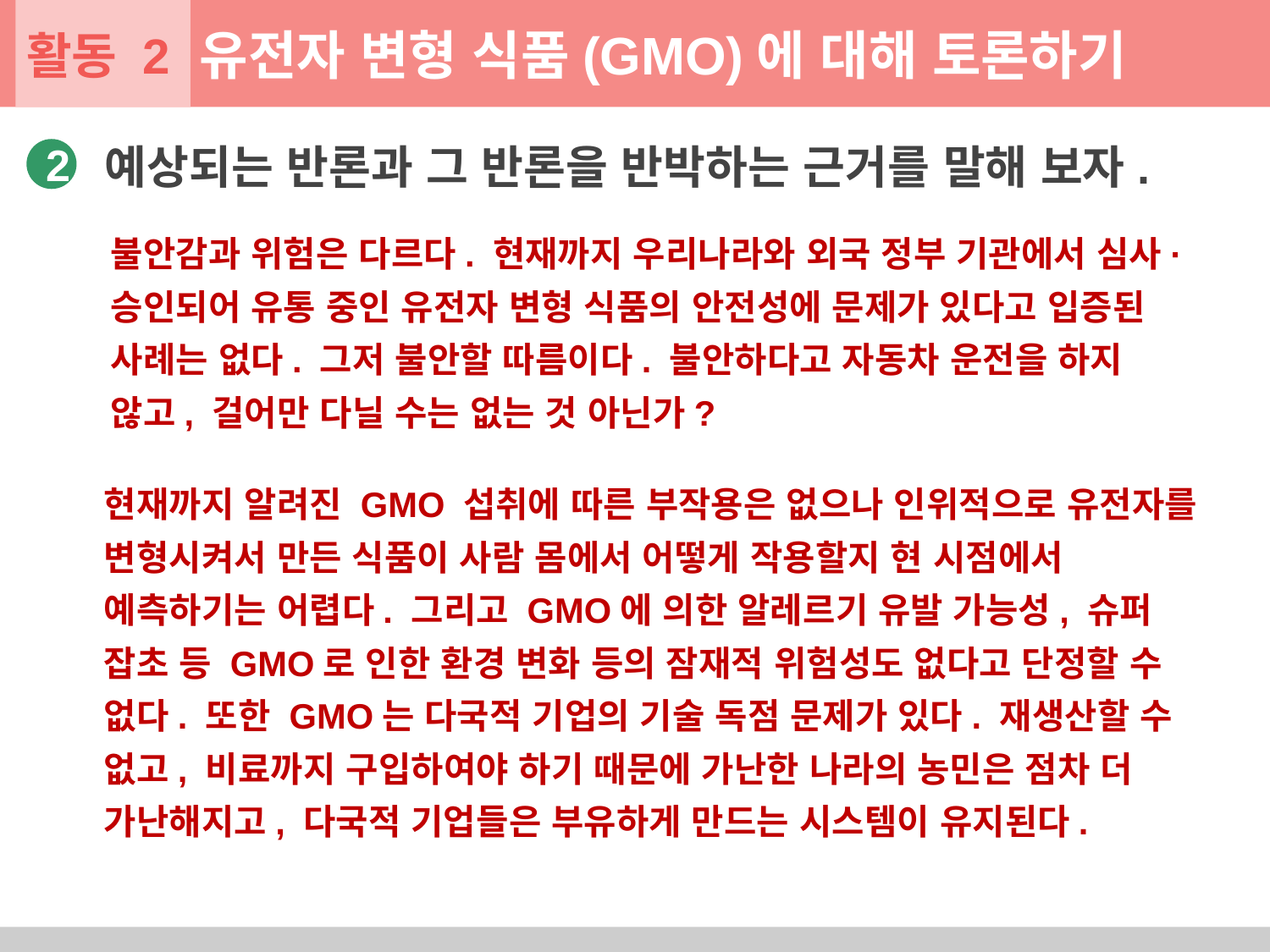

활동 2
유전자 변형 식품(GMO)에 대해 토론하기
예상되는 반론과 그 반론을 반박하는 근거를 말해 보자.
2
불안감과 위험은 다르다. 현재까지 우리나라와 외국 정부 기관에서 심사·승인되어 유통 중인 유전자 변형 식품의 안전성에 문제가 있다고 입증된 사례는 없다. 그저 불안할 따름이다. 불안하다고 자동차 운전을 하지 않고, 걸어만 다닐 수는 없는 것 아닌가?
현재까지 알려진 GMO 섭취에 따른 부작용은 없으나 인위적으로 유전자를 변형시켜서 만든 식품이 사람 몸에서 어떻게 작용할지 현 시점에서 예측하기는 어렵다. 그리고 GMO에 의한 알레르기 유발 가능성, 슈퍼 잡초 등 GMO로 인한 환경 변화 등의 잠재적 위험성도 없다고 단정할 수 없다. 또한 GMO는 다국적 기업의 기술 독점 문제가 있다. 재생산할 수 없고, 비료까지 구입하여야 하기 때문에 가난한 나라의 농민은 점차 더 가난해지고, 다국적 기업들은 부유하게 만드는 시스템이 유지된다.